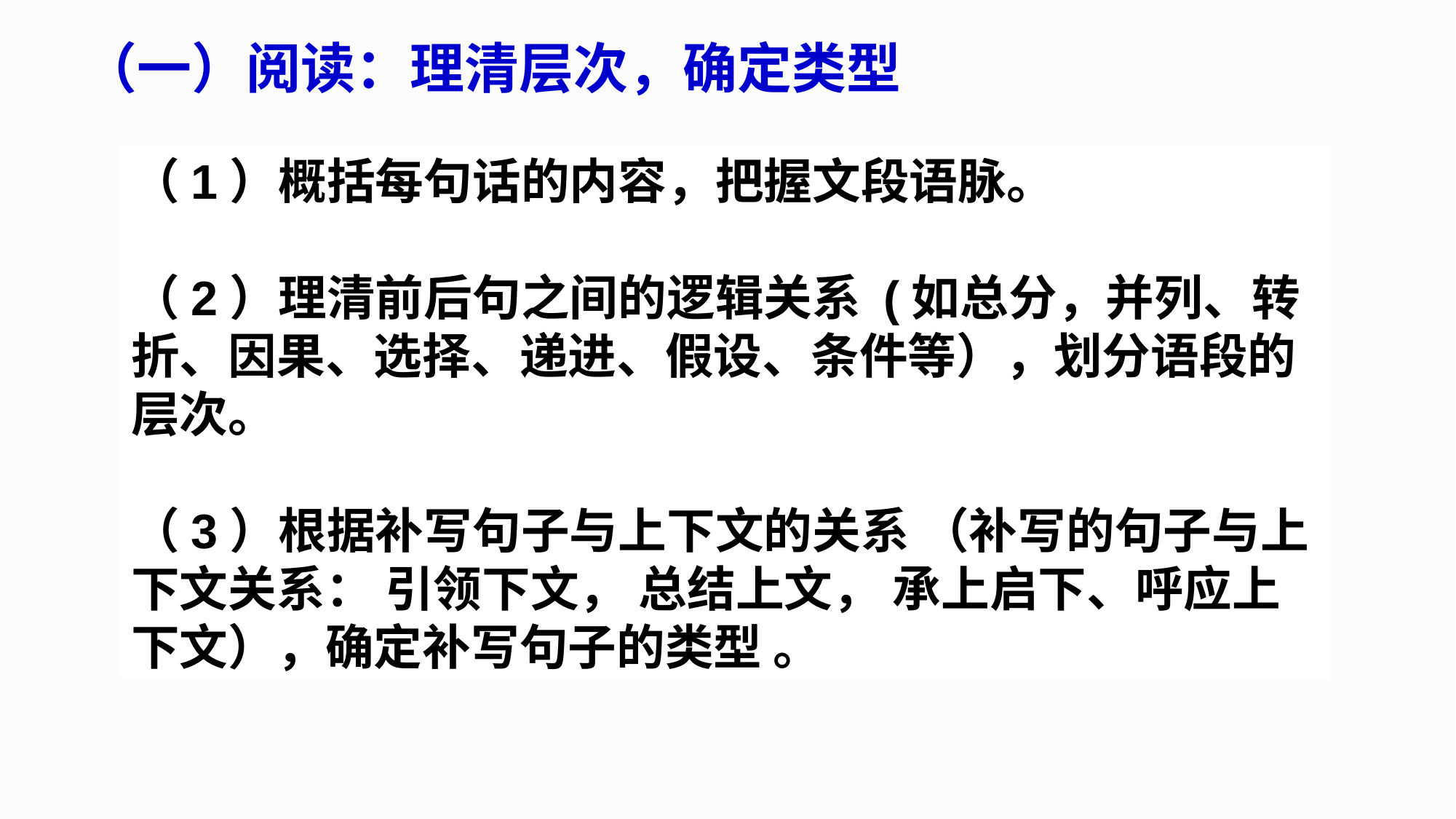

（一）阅读：理清层次，确定类型
（1）概括每句话的内容，把握文段语脉。

（2）理清前后句之间的逻辑关系 (如总分，并列、转折、因果、选择、递进、假设、条件等），划分语段的层次。

（3）根据补写句子与上下文的关系 （补写的句子与上下文关系： 引领下文， 总结上文， 承上启下、呼应上下文），确定补写句子的类型 。